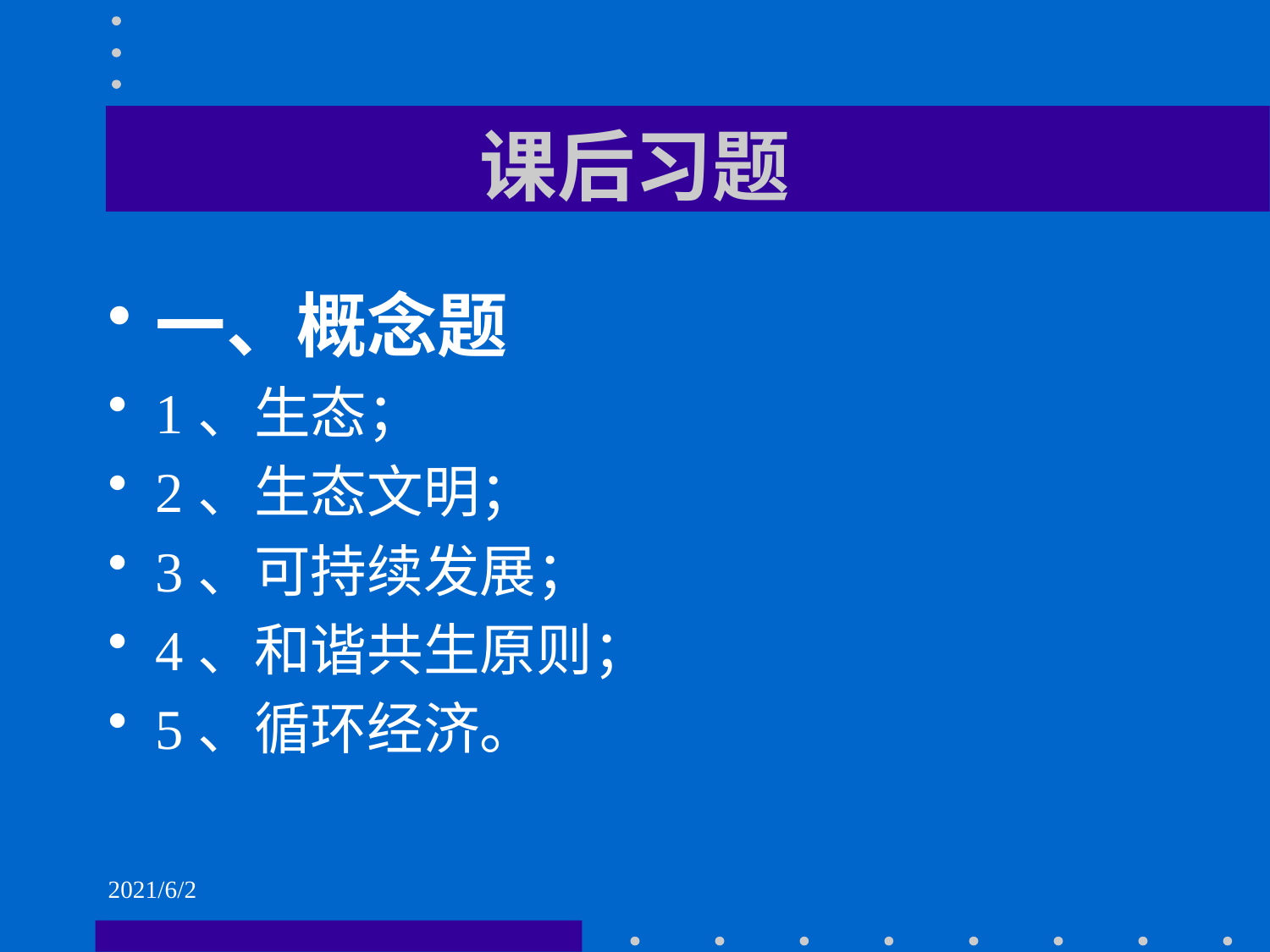

# 课后习题
一、概念题
1、生态；
2、生态文明；
3、可持续发展；
4、和谐共生原则；
5、循环经济。
2021/6/2